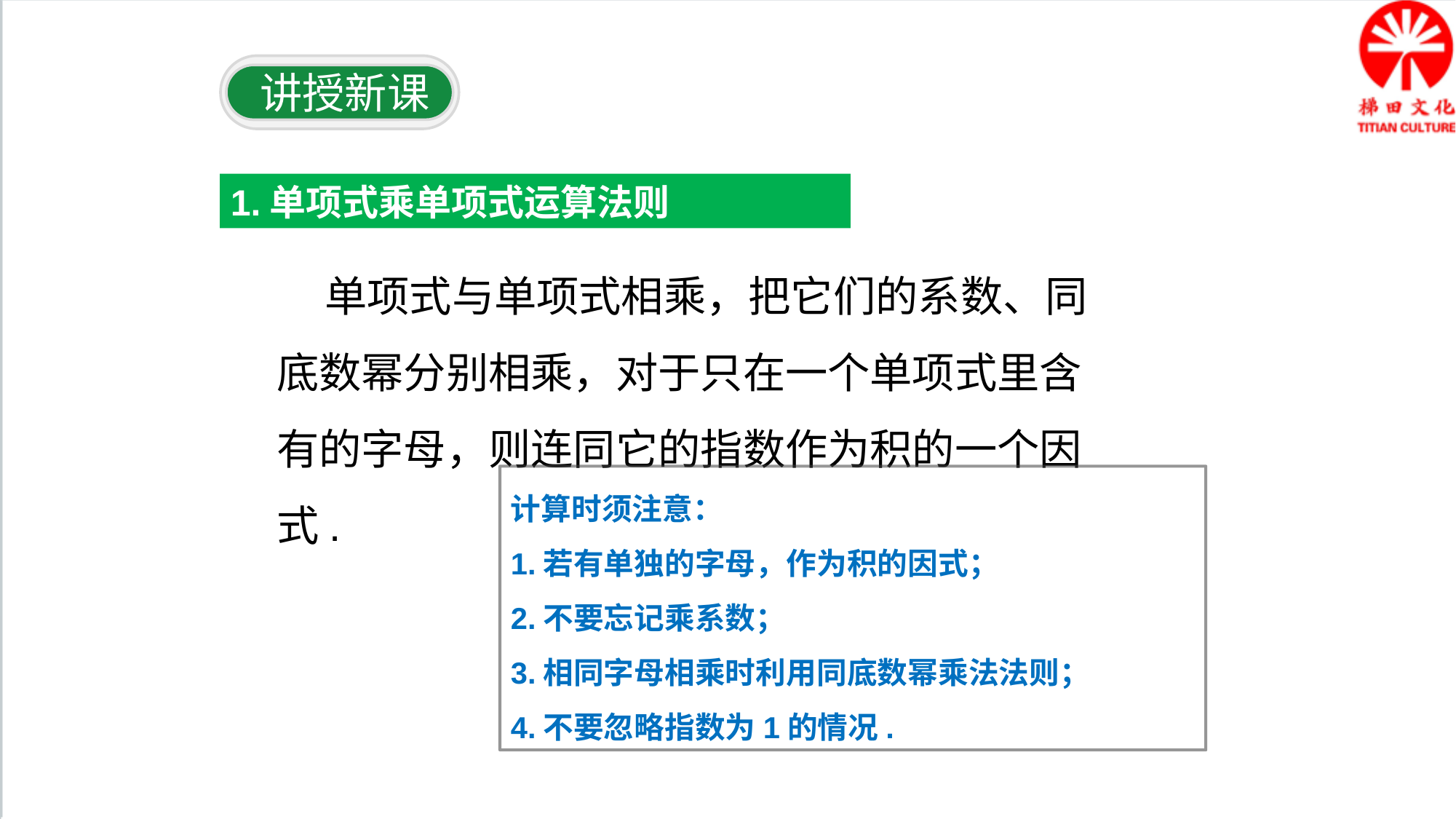

讲授新课
1.单项式乘单项式运算法则
    单项式与单项式相乘，把它们的系数、同底数幂分别相乘，对于只在一个单项式里含有的字母，则连同它的指数作为积的一个因式.
计算时须注意：
1.若有单独的字母，作为积的因式；
2.不要忘记乘系数；
3.相同字母相乘时利用同底数幂乘法法则；
4.不要忽略指数为1的情况.